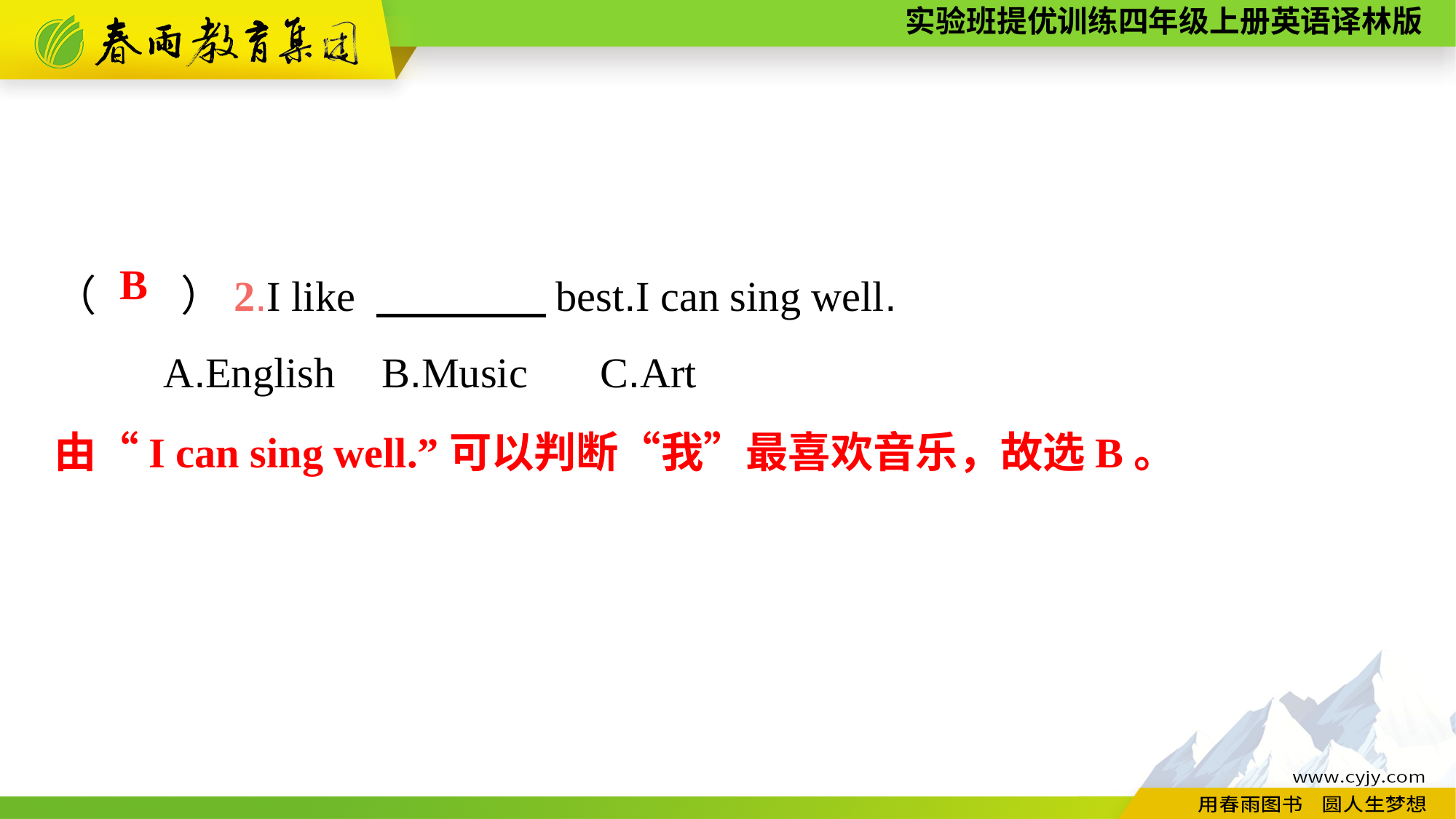

（　　）2.I like 　　　　best.I can sing well.
	A.English	B.Music	C.Art
B
由“I can sing well.”可以判断“我”最喜欢音乐，故选B。